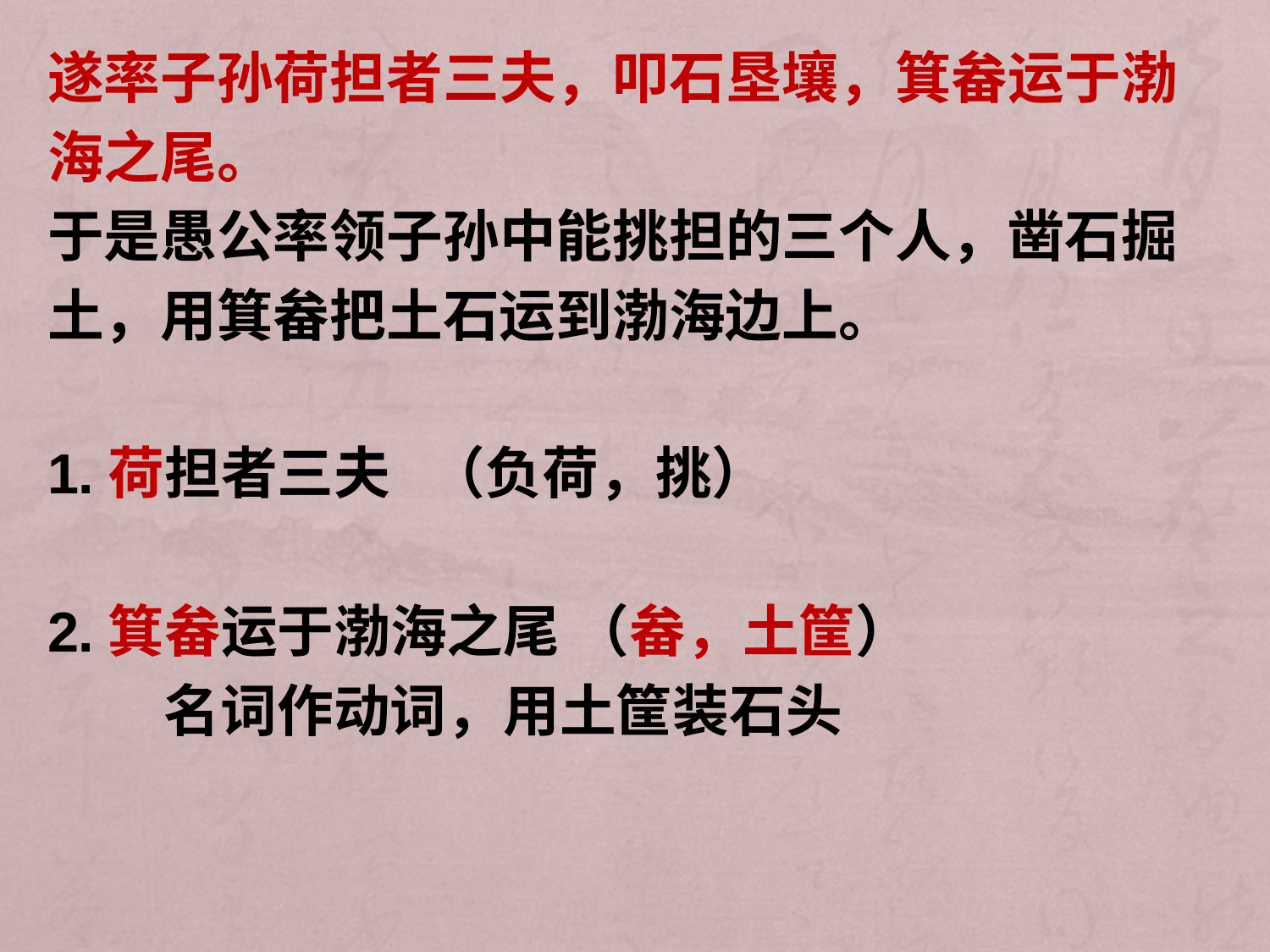

遂率子孙荷担者三夫，叩石垦壤，箕畚运于渤
海之尾。
于是愚公率领子孙中能挑担的三个人，凿石掘
土，用箕畚把土石运到渤海边上。

1.荷担者三夫   （负荷，挑）

2.箕畚运于渤海之尾 （畚，土筐）
        名词作动词，用土筐装石头